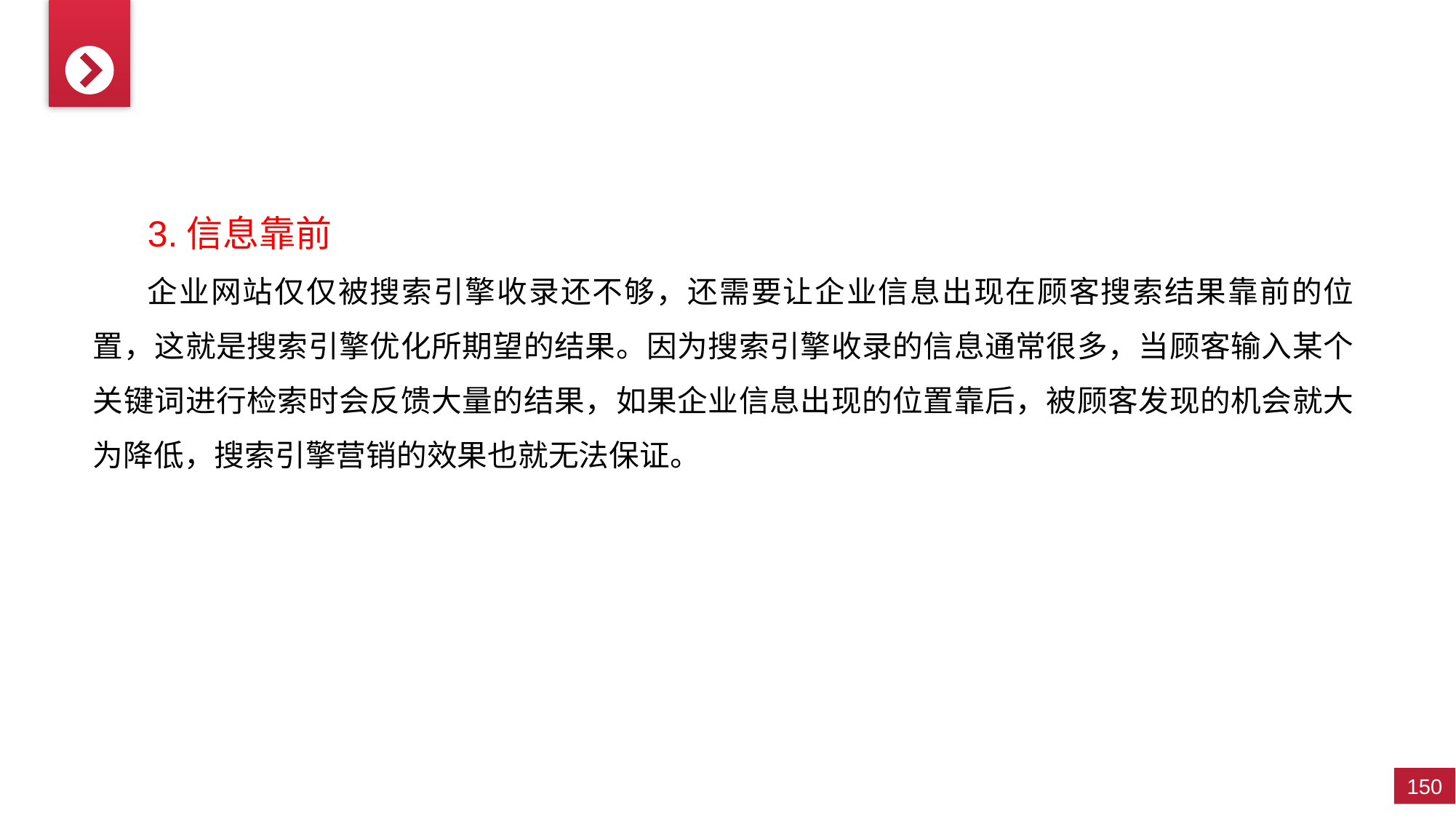

3.信息靠前
企业网站仅仅被搜索引擎收录还不够，还需要让企业信息出现在顾客搜索结果靠前的位置，这就是搜索引擎优化所期望的结果。因为搜索引擎收录的信息通常很多，当顾客输入某个关键词进行检索时会反馈大量的结果，如果企业信息出现的位置靠后，被顾客发现的机会就大为降低，搜索引擎营销的效果也就无法保证。